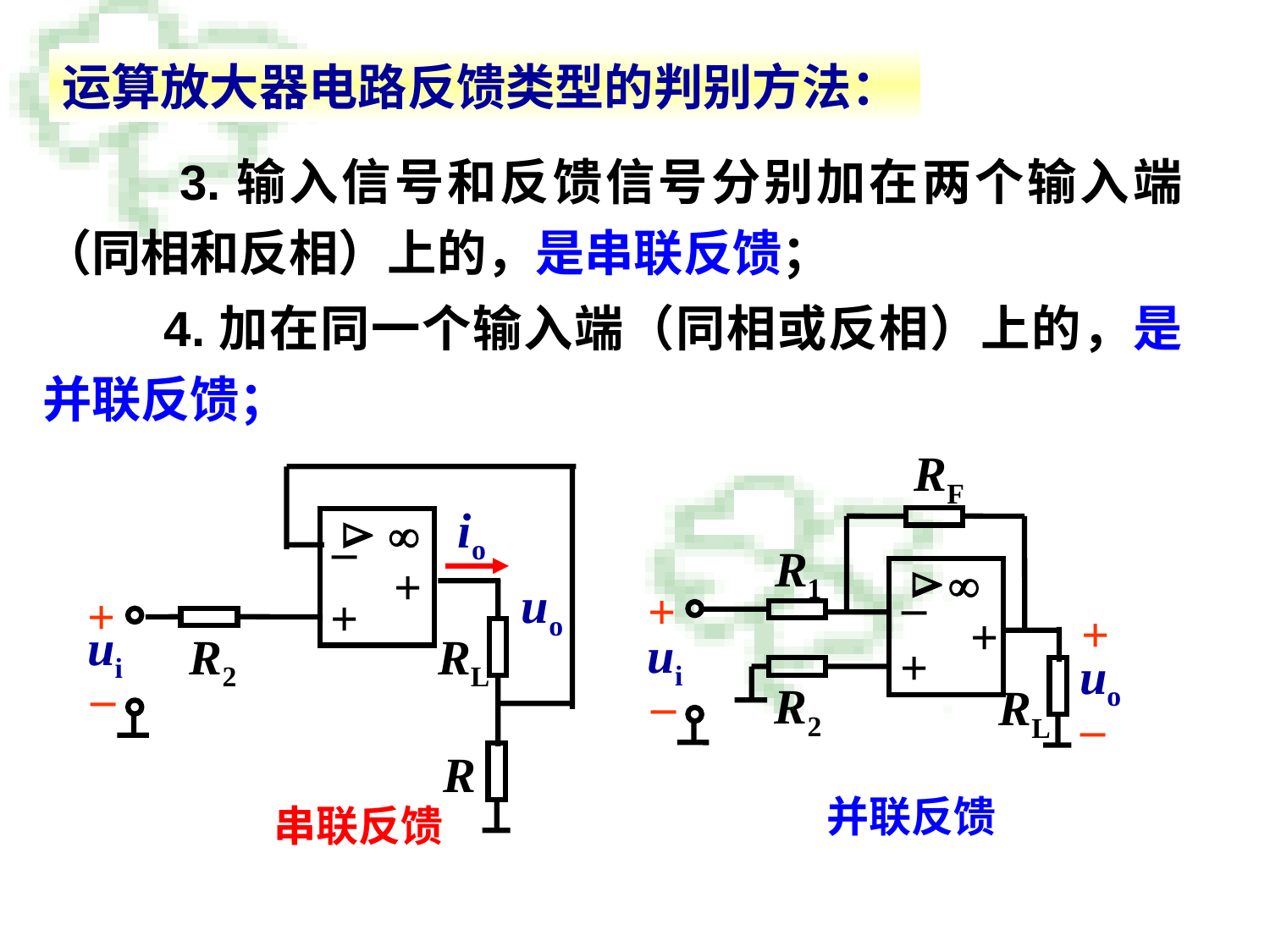

运算放大器电路反馈类型的判别方法：
        3.输入信号和反馈信号分别加在两个输入端（同相和反相）上的，是串联反馈；
        4.加在同一个输入端（同相或反相）上的，是并联反馈；
RF

∞
Δ

–
+

+

R1
+
+

ui

uo

–
R2
RL

–

io
∞
Δ

–

+

uo
+
+

ui

R2
RL

–

R

并联反馈
串联反馈